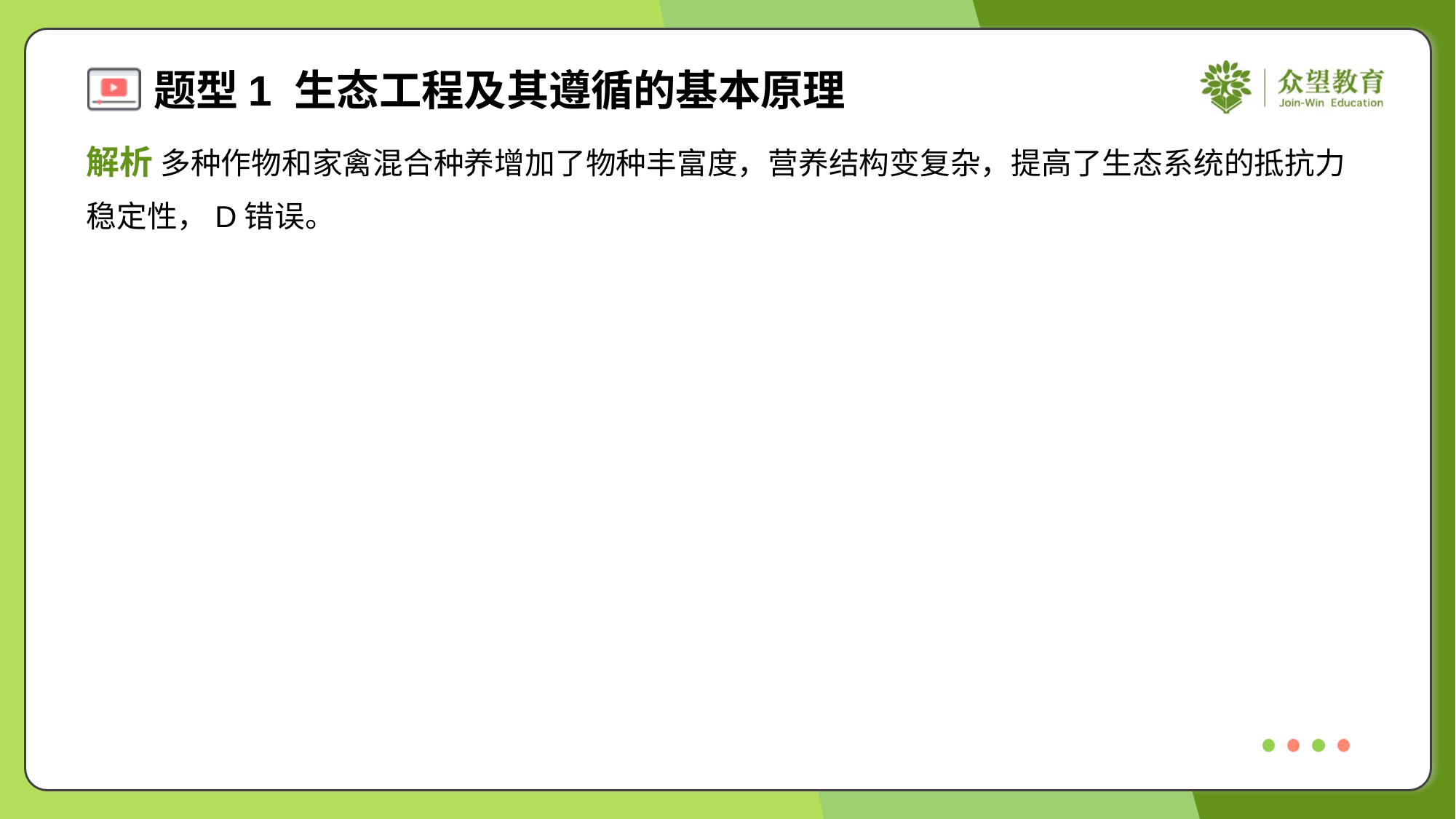

解析 多种作物和家禽混合种养增加了物种丰富度，营养结构变复杂，提高了生态系统的抵抗力
稳定性，D错误。